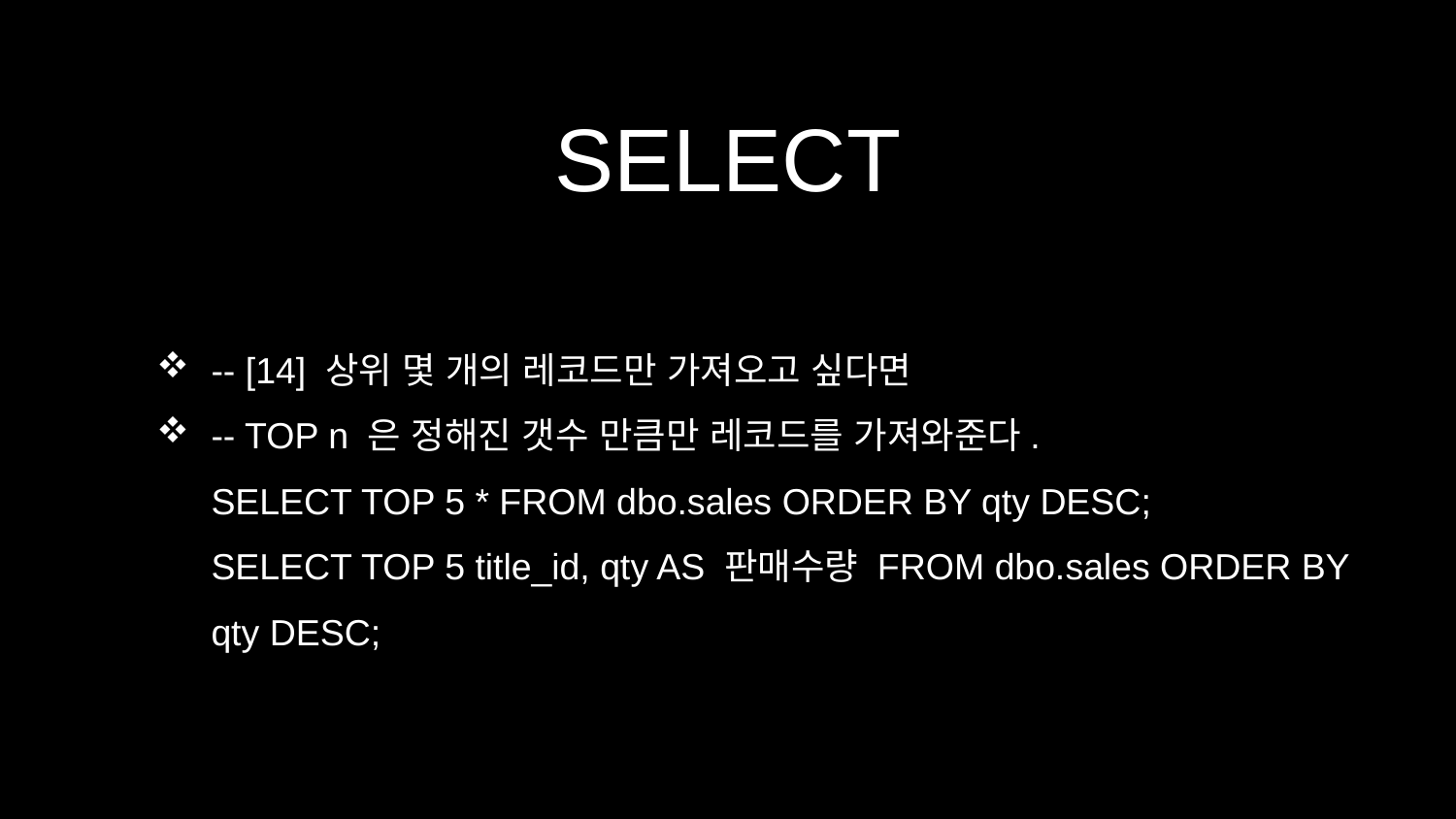

# SELECT
-- [14] 상위 몇 개의 레코드만 가져오고 싶다면
-- TOP n 은 정해진 갯수 만큼만 레코드를 가져와준다.
SELECT TOP 5 * FROM dbo.sales ORDER BY qty DESC;
SELECT TOP 5 title_id, qty AS 판매수량 FROM dbo.sales ORDER BY qty DESC;